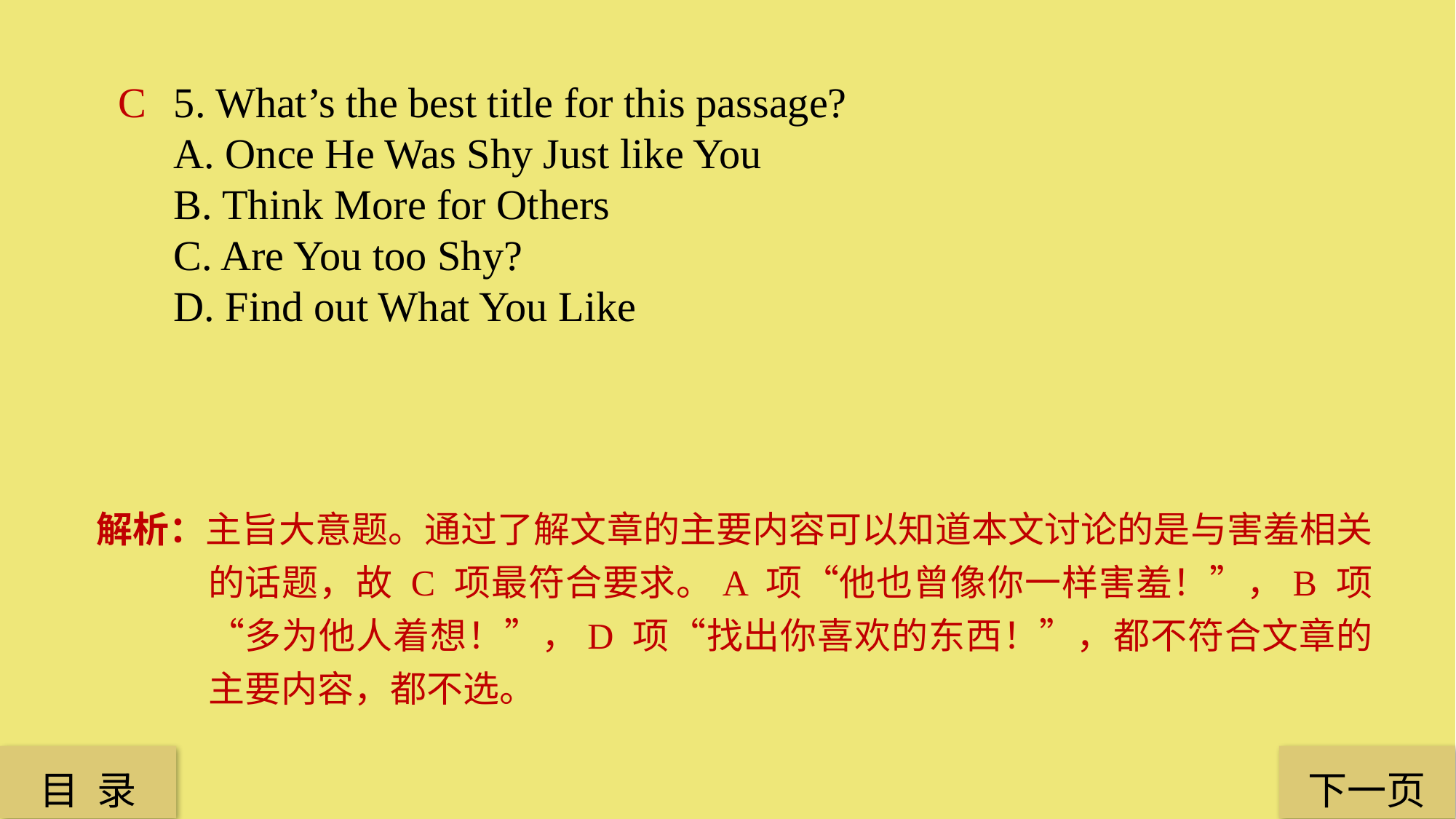

C
5. What’s the best title for this passage?
A. Once He Was Shy Just like You
B. Think More for Others
C. Are You too Shy?
D. Find out What You Like
解析：主旨大意题。通过了解文章的主要内容可以知道本文讨论的是与害羞相关的话题，故 C 项最符合要求。A 项“他也曾像你一样害羞！”，B 项“多为他人着想！”，D 项“找出你喜欢的东西！”，都不符合文章的主要内容，都不选。